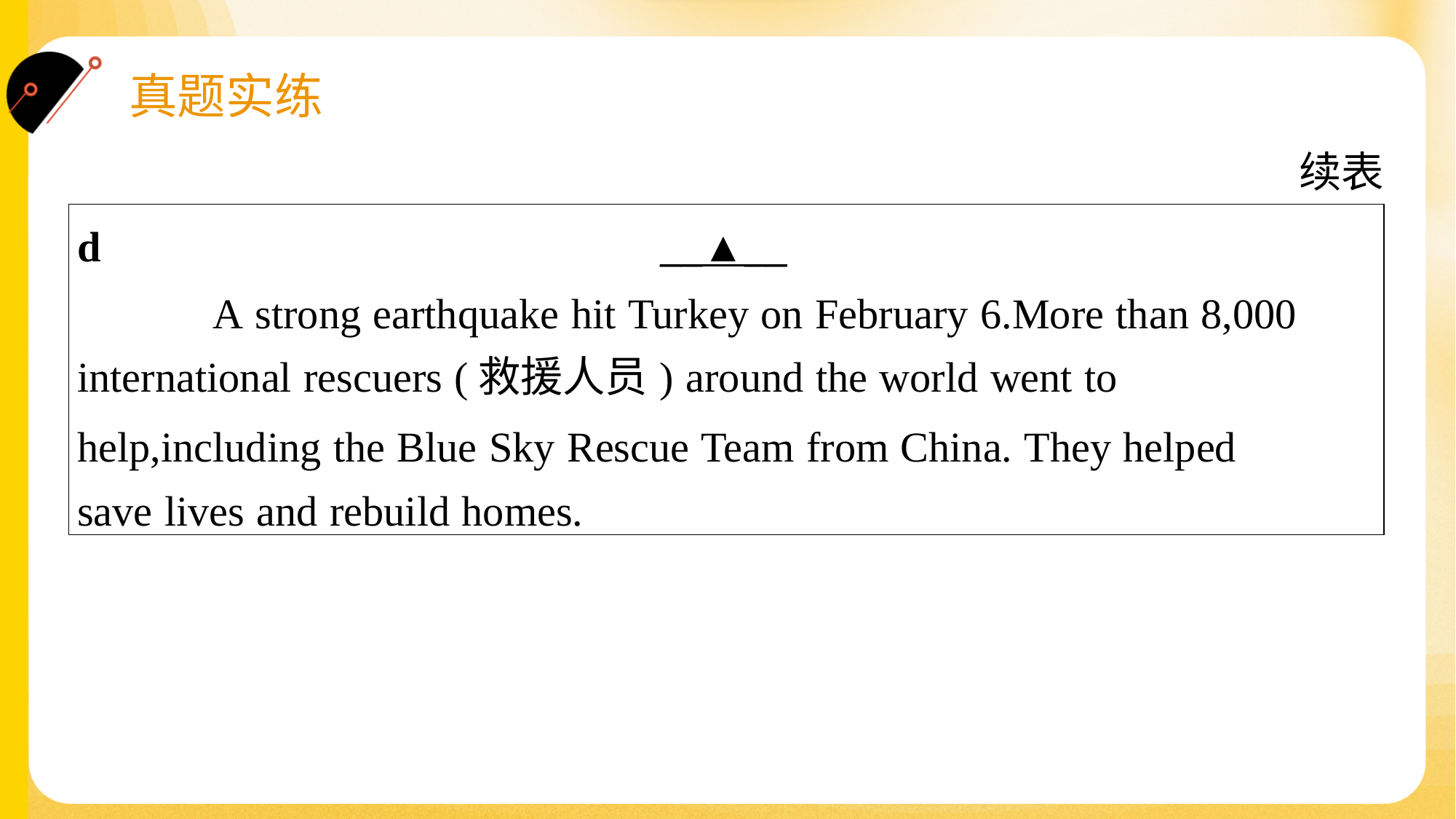

续表
| d \_\_▲\_\_ A strong earthquake hit Turkey on February 6.More than 8,000 international rescuers (救援人员) around the world went to help,including the Blue Sky Rescue Team from China. They helped save lives and rebuild homes. |
| --- |